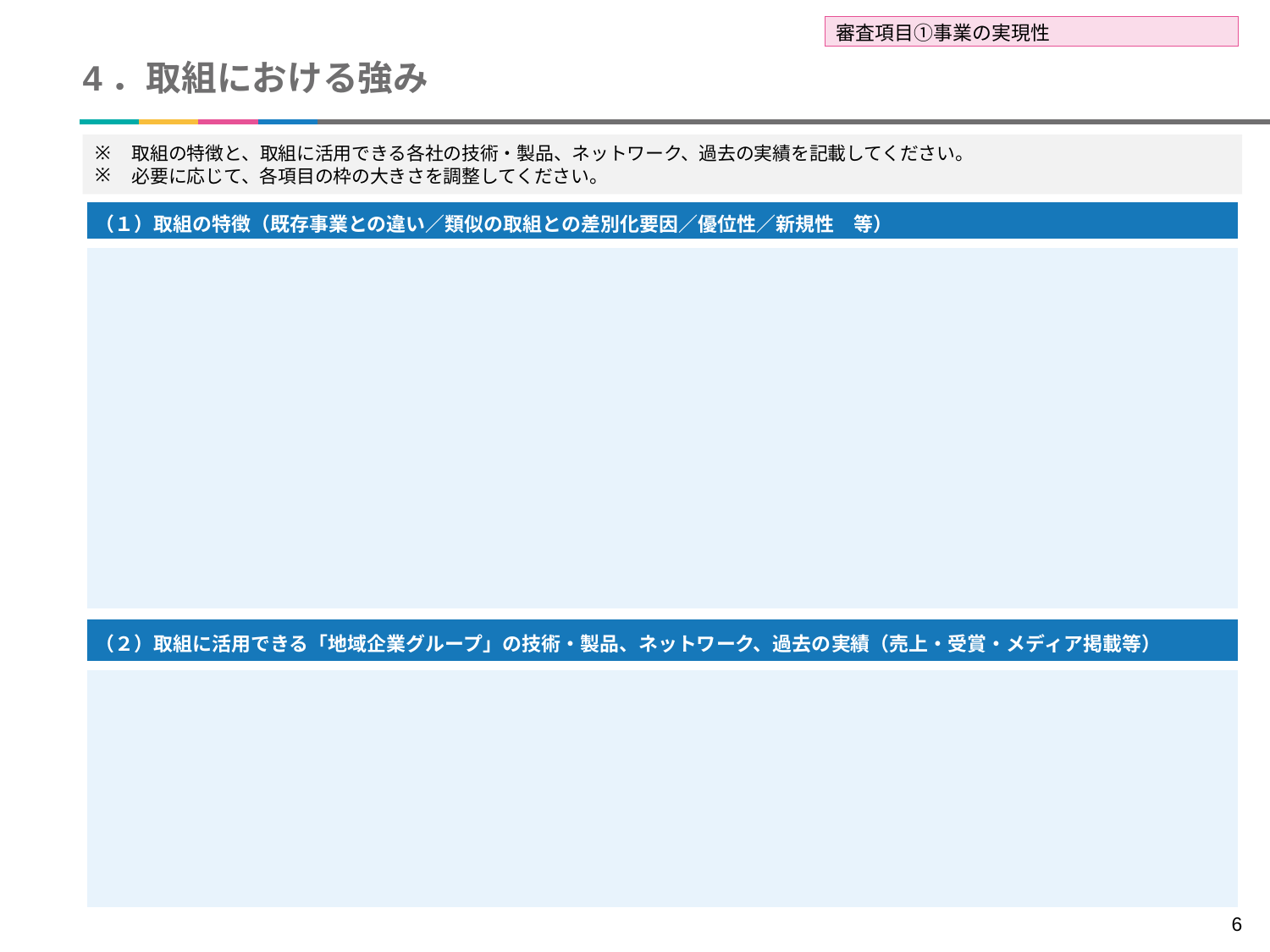

審査項目①事業の実現性
# 4．取組における強み
取組の特徴と、取組に活用できる各社の技術・製品、ネットワーク、過去の実績を記載してください。
必要に応じて、各項目の枠の大きさを調整してください。
| （１）取組の特徴（既存事業との違い／類似の取組との差別化要因／優位性／新規性　等） |
| --- |
|  |
| （２）取組に活用できる「地域企業グループ」の技術・製品、ネットワーク、過去の実績（売上・受賞・メディア掲載等） |
| --- |
|  |
6